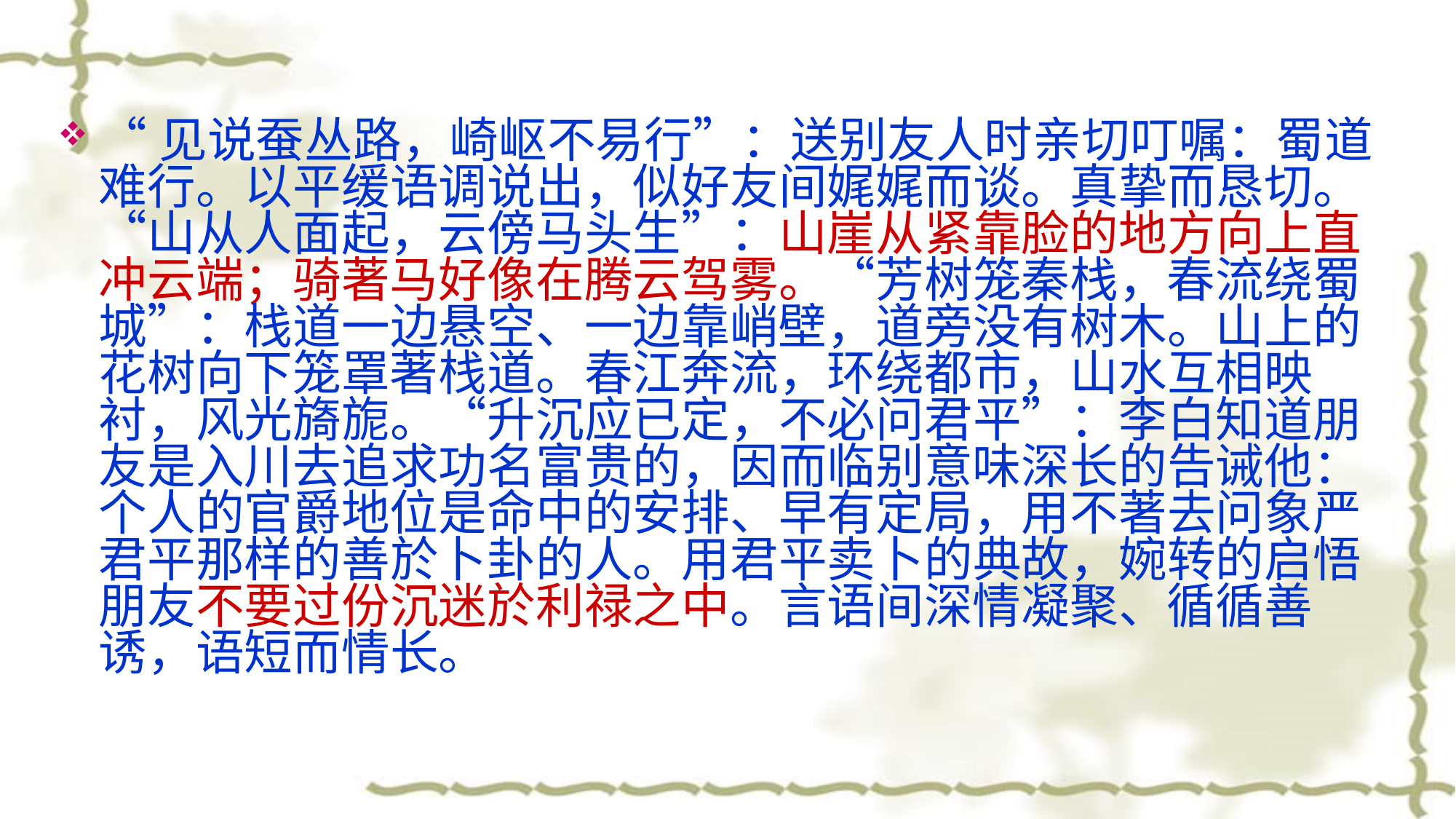

“见说蚕丛路，崎岖不易行”：送别友人时亲切叮嘱：蜀道难行。以平缓语调说出，似好友间娓娓而谈。真挚而恳切。“山从人面起，云傍马头生”：山崖从紧靠脸的地方向上直冲云端；骑著马好像在腾云驾雾。“芳树笼秦栈，春流绕蜀城”：栈道一边悬空、一边靠峭壁，道旁没有树木。山上的花树向下笼罩著栈道。春江奔流，环绕都市，山水互相映衬，风光旖旎。“升沉应已定，不必问君平”：李白知道朋友是入川去追求功名富贵的，因而临别意味深长的告诫他：个人的官爵地位是命中的安排、早有定局，用不著去问象严君平那样的善於卜卦的人。用君平卖卜的典故，婉转的启悟朋友不要过份沉迷於利禄之中。言语间深情凝聚、循循善诱，语短而情长。